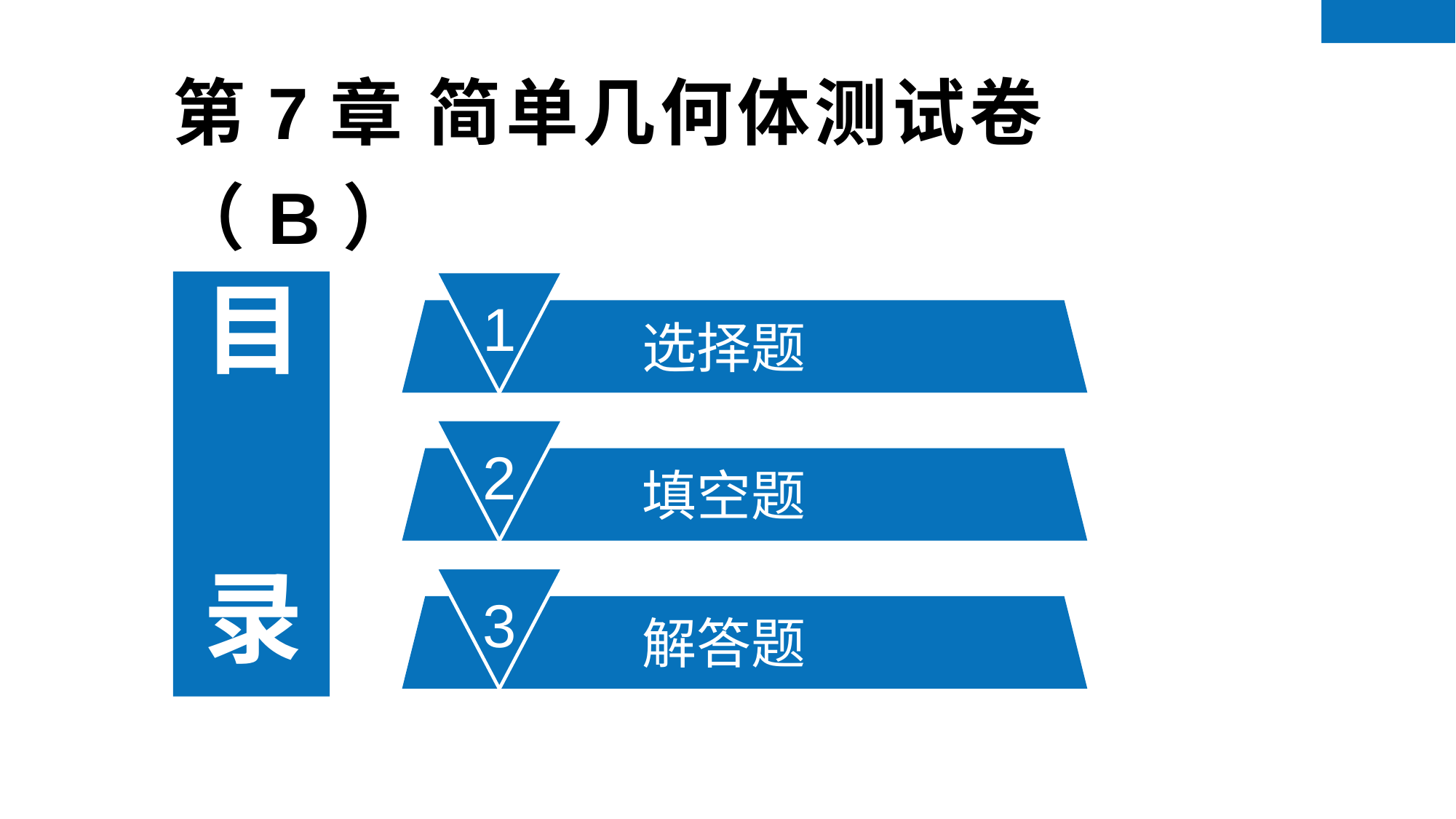

第7章 简单几何体测试卷（B）

1

选择题
目 录
2

填空题
3

解答题